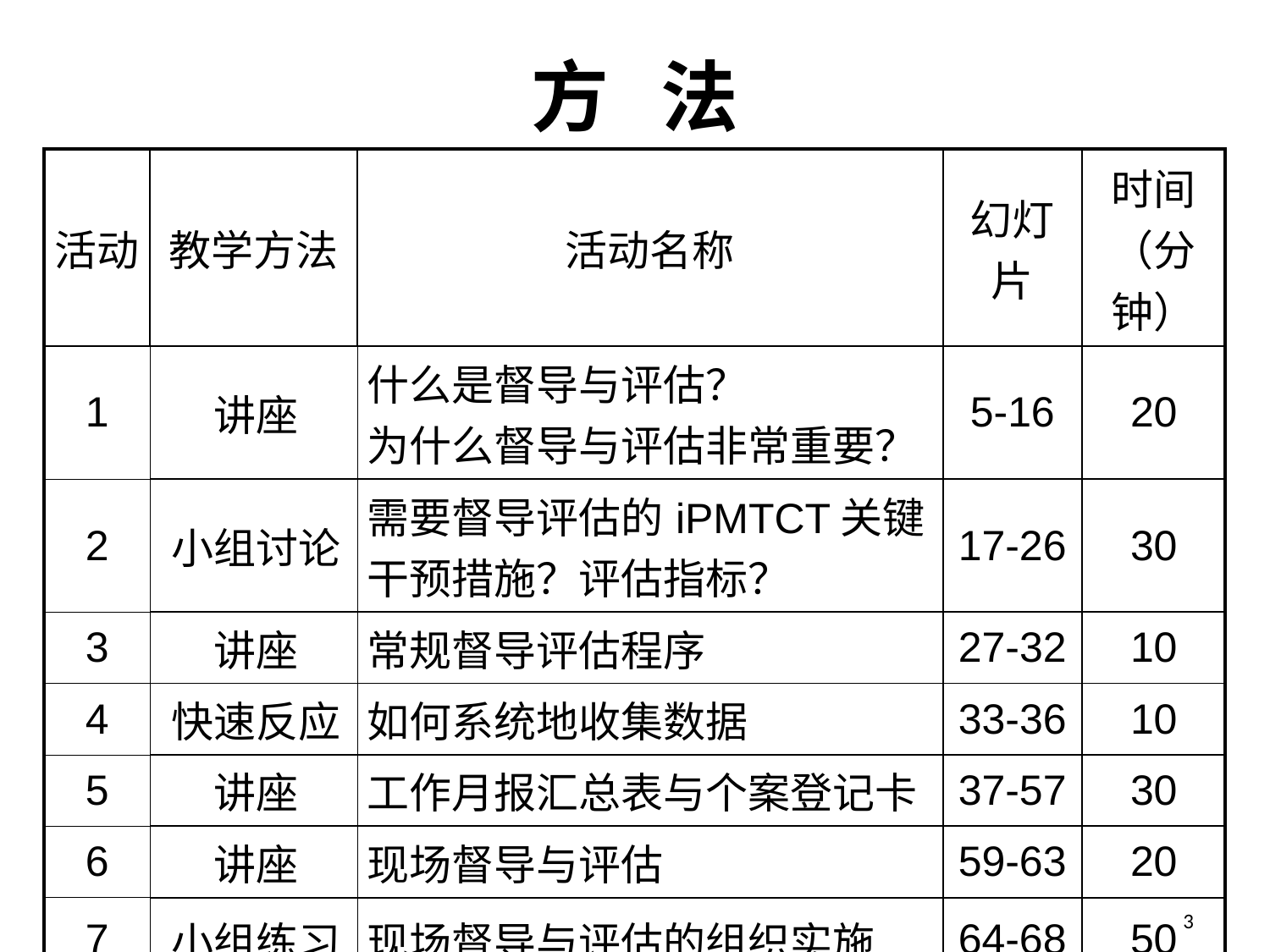

# 方   法
| 活动 | 教学方法 | 活动名称 | 幻灯片 | 时间 （分钟） |
| --- | --- | --- | --- | --- |
| 1 | 讲座 | 什么是督导与评估？ 为什么督导与评估非常重要？ | 5-16 | 20 |
| 2 | 小组讨论 | 需要督导评估的iPMTCT关键干预措施？评估指标？ | 17-26 | 30 |
| 3 | 讲座 | 常规督导评估程序 | 27-32 | 10 |
| 4 | 快速反应 | 如何系统地收集数据 | 33-36 | 10 |
| 5 | 讲座 | 工作月报汇总表与个案登记卡 | 37-57 | 30 |
| 6 | 讲座 | 现场督导与评估 | 59-63 | 20 |
| 7 | 小组练习 | 现场督导与评估的组织实施 | 64-68 | 50 |
| 8 | 小结 | 要点 | 69-71 | 10 |
		     	  3